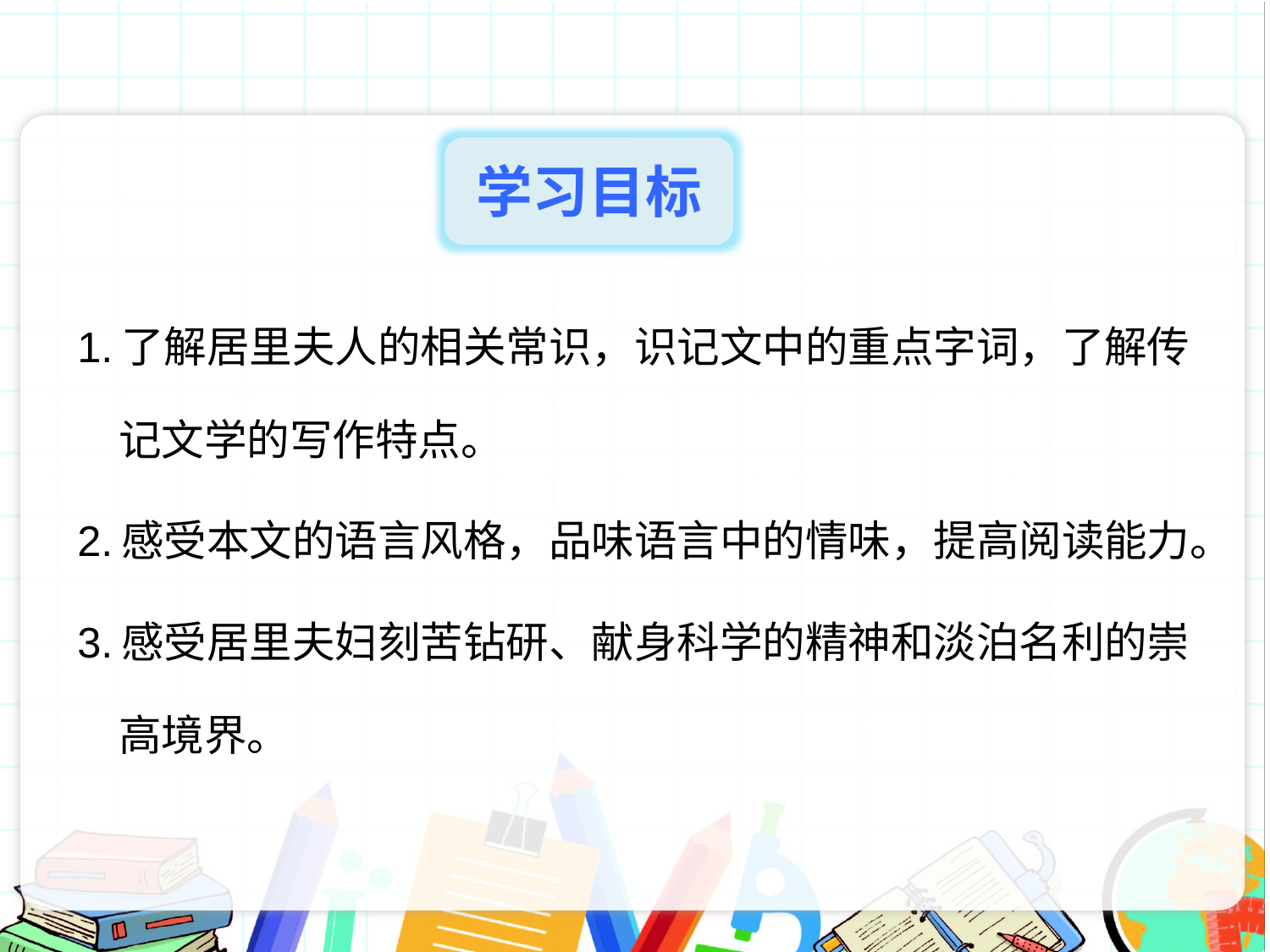

学习目标
1.了解居里夫人的相关常识，识记文中的重点字词，了解传记文学的写作特点。
2.感受本文的语言风格，品味语言中的情味，提高阅读能力。
3.感受居里夫妇刻苦钻研、献身科学的精神和淡泊名利的崇高境界。